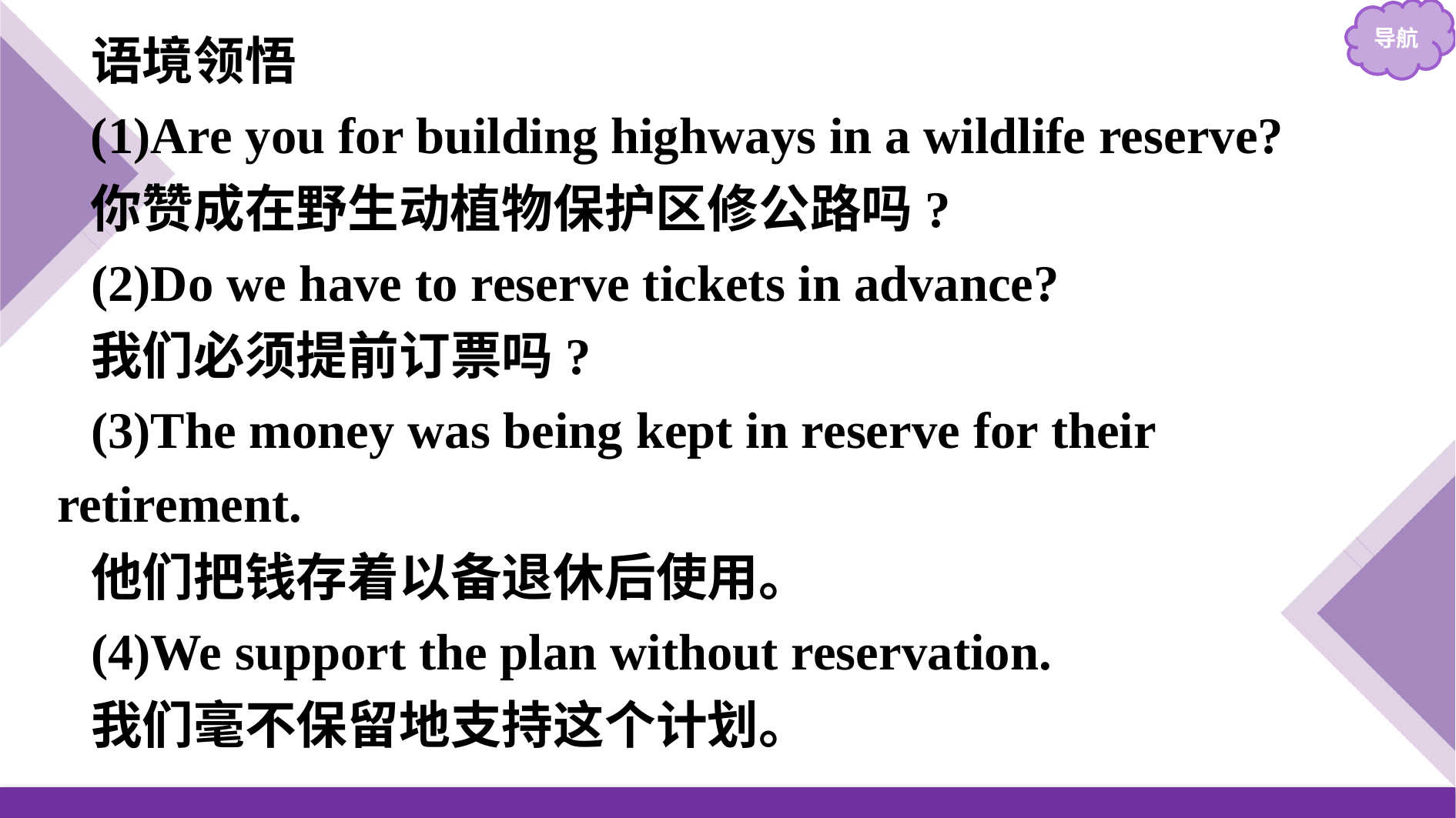

语境领悟
(1)Are you for building highways in a wildlife reserve?
你赞成在野生动植物保护区修公路吗?
(2)Do we have to reserve tickets in advance?
我们必须提前订票吗?
(3)The money was being kept in reserve for their retirement.
他们把钱存着以备退休后使用。
(4)We support the plan without reservation.
我们毫不保留地支持这个计划。